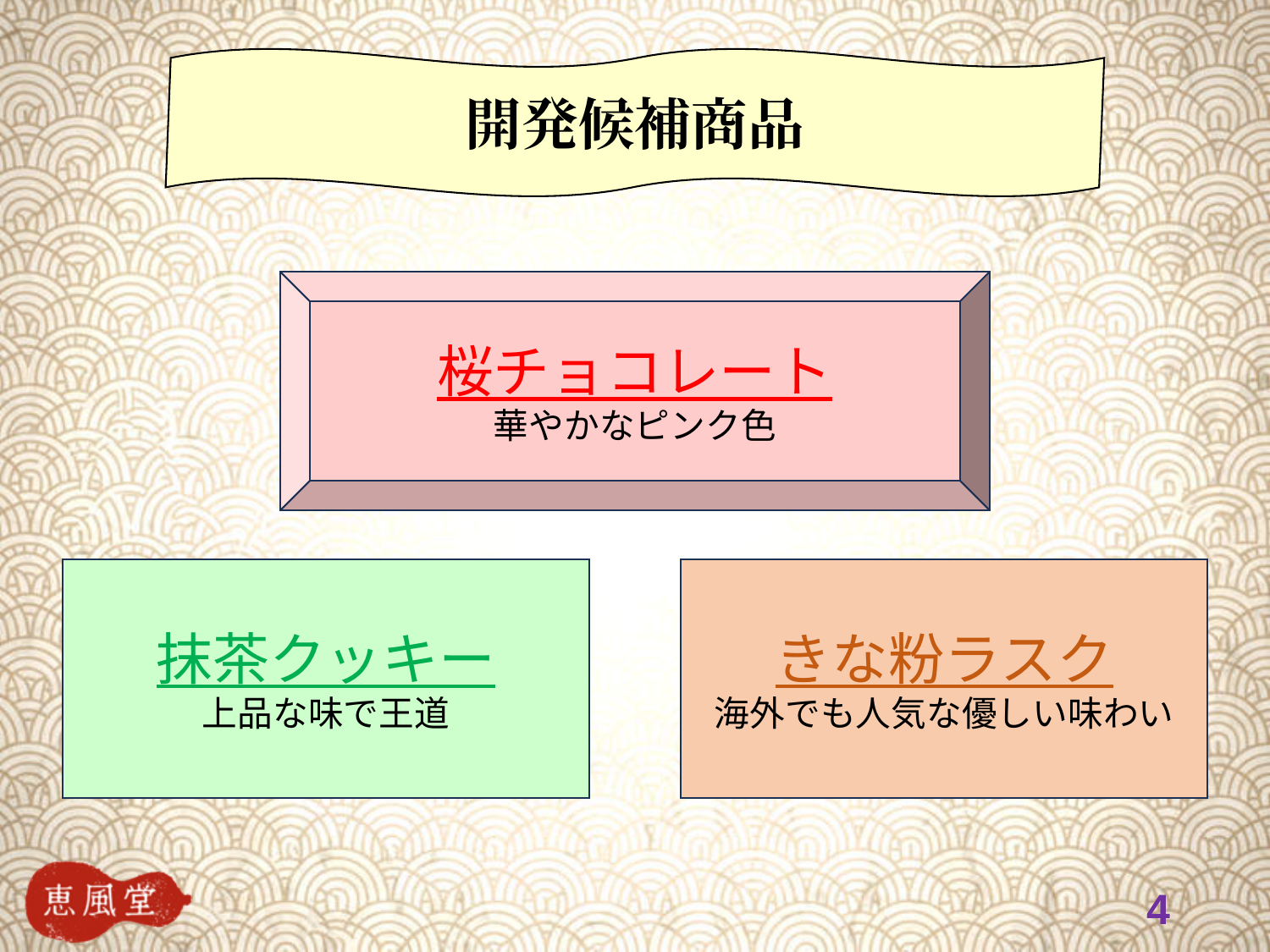

開発候補商品
桜チョコレート
華やかなピンク色
抹茶クッキー
上品な味で王道
きな粉ラスク
海外でも人気な優しい味わい
4